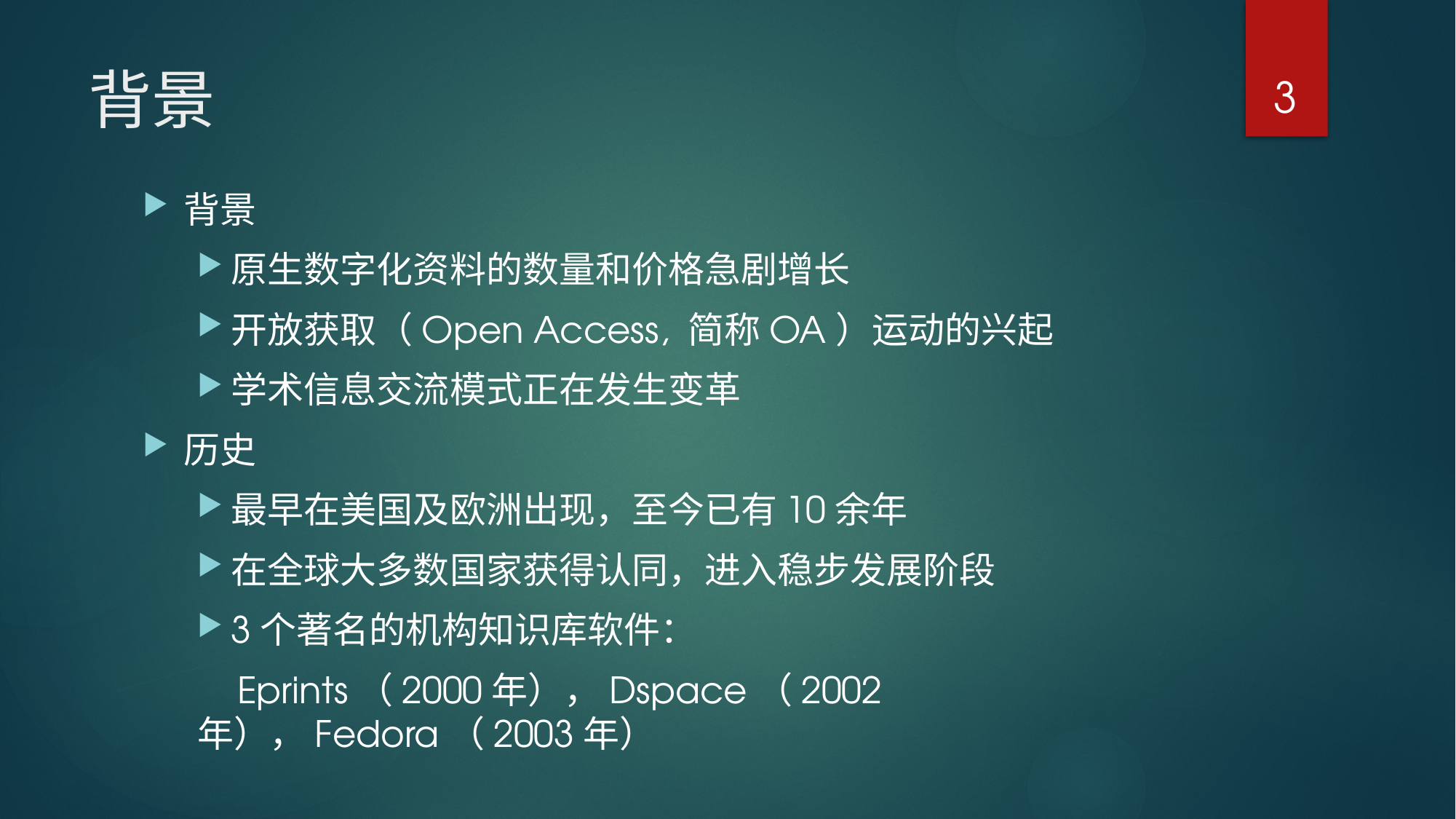

3
# 背景
背景
原生数字化资料的数量和价格急剧增长
开放获取（Open Access, 简称OA）运动的兴起
学术信息交流模式正在发生变革
历史
最早在美国及欧洲出现，至今已有10余年
在全球大多数国家获得认同，进入稳步发展阶段
3个著名的机构知识库软件：
    Eprints（2000年），Dspace（2002年），Fedora（2003年）